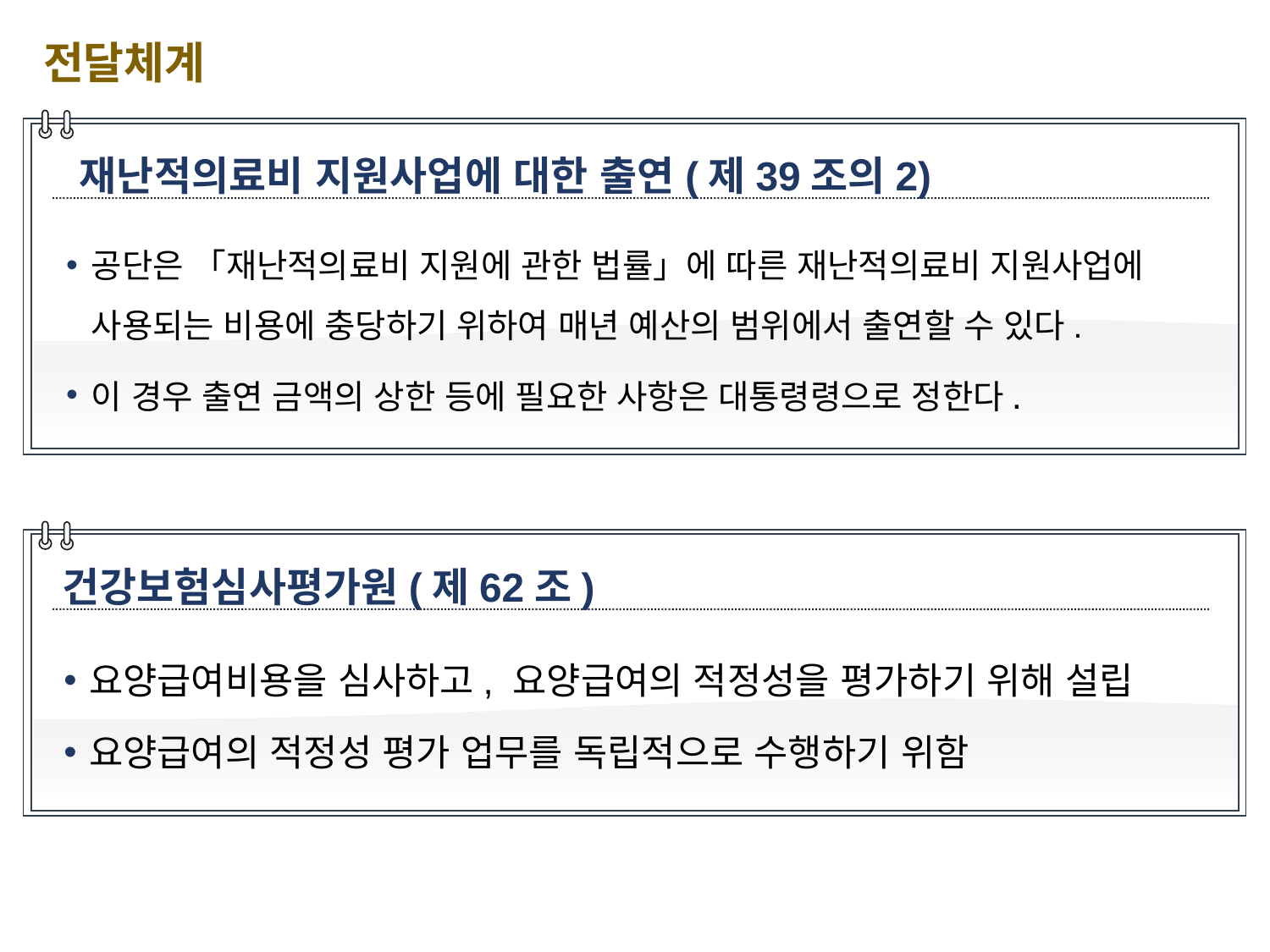

전달체계

재난적의료비 지원사업에 대한 출연(제39조의2)

공단은 「재난적의료비 지원에 관한 법률」에 따른 재난적의료비 지원사업에 사용되는 비용에 충당하기 위하여 매년 예산의 범위에서 출연할 수 있다.
이 경우 출연 금액의 상한 등에 필요한 사항은 대통령령으로 정한다.

건강보험심사평가원(제62조)

요양급여비용을 심사하고, 요양급여의 적정성을 평가하기 위해 설립
요양급여의 적정성 평가 업무를 독립적으로 수행하기 위함